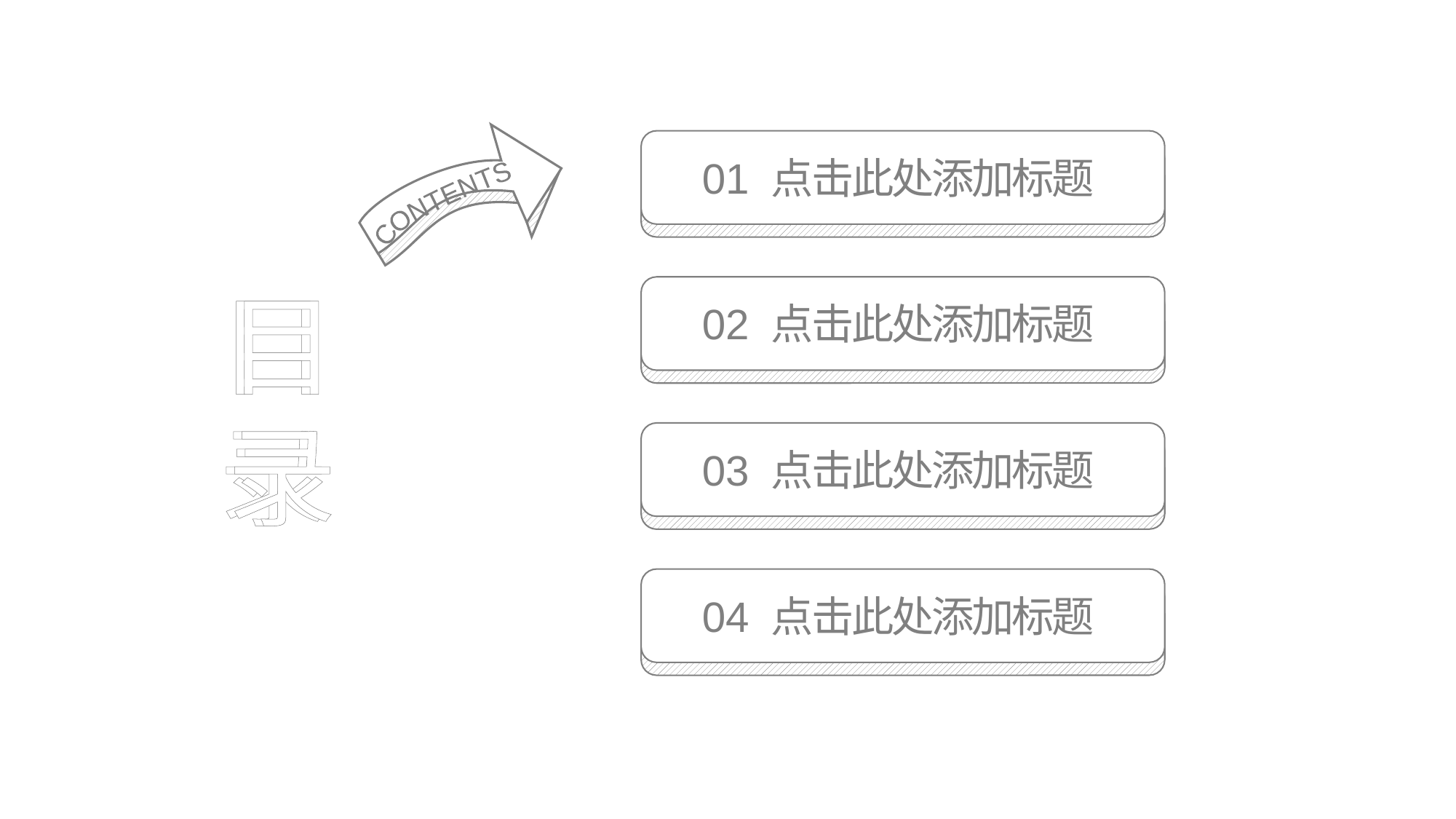

01 点击此处添加标题

CONTENTS
目录
目录

02 点击此处添加标题

03 点击此处添加标题

04 点击此处添加标题